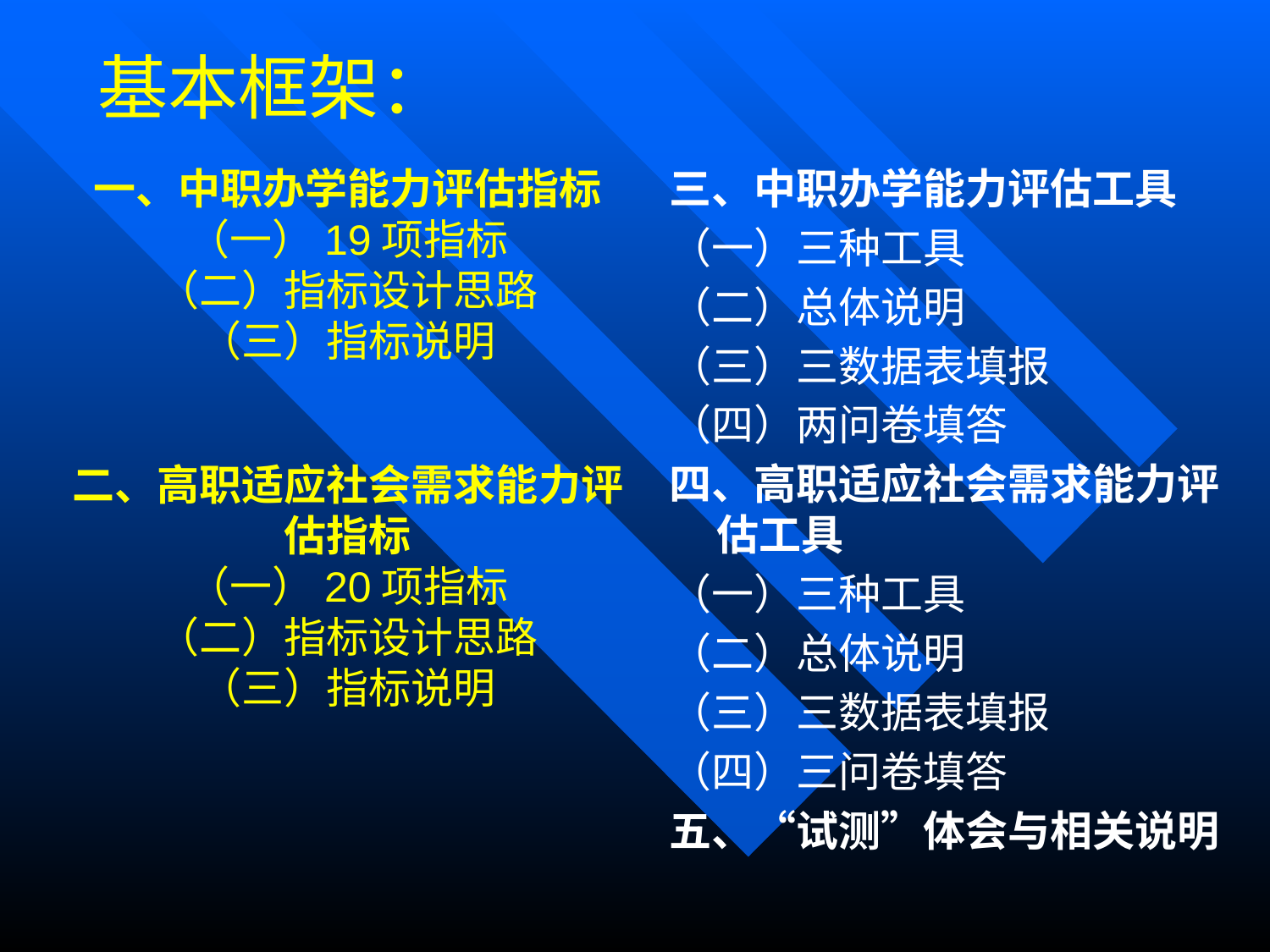

基本框架：
一、中职办学能力评估指标
（一）19项指标
（二）指标设计思路
（三）指标说明

二、高职适应社会需求能力评估指标
（一）20项指标
（二）指标设计思路
（三）指标说明

三、中职办学能力评估工具
（一）三种工具
（二）总体说明
（三）三数据表填报
（四）两问卷填答
四、高职适应社会需求能力评估工具
（一）三种工具
（二）总体说明
（三）三数据表填报
（四）三问卷填答
五、“试测”体会与相关说明